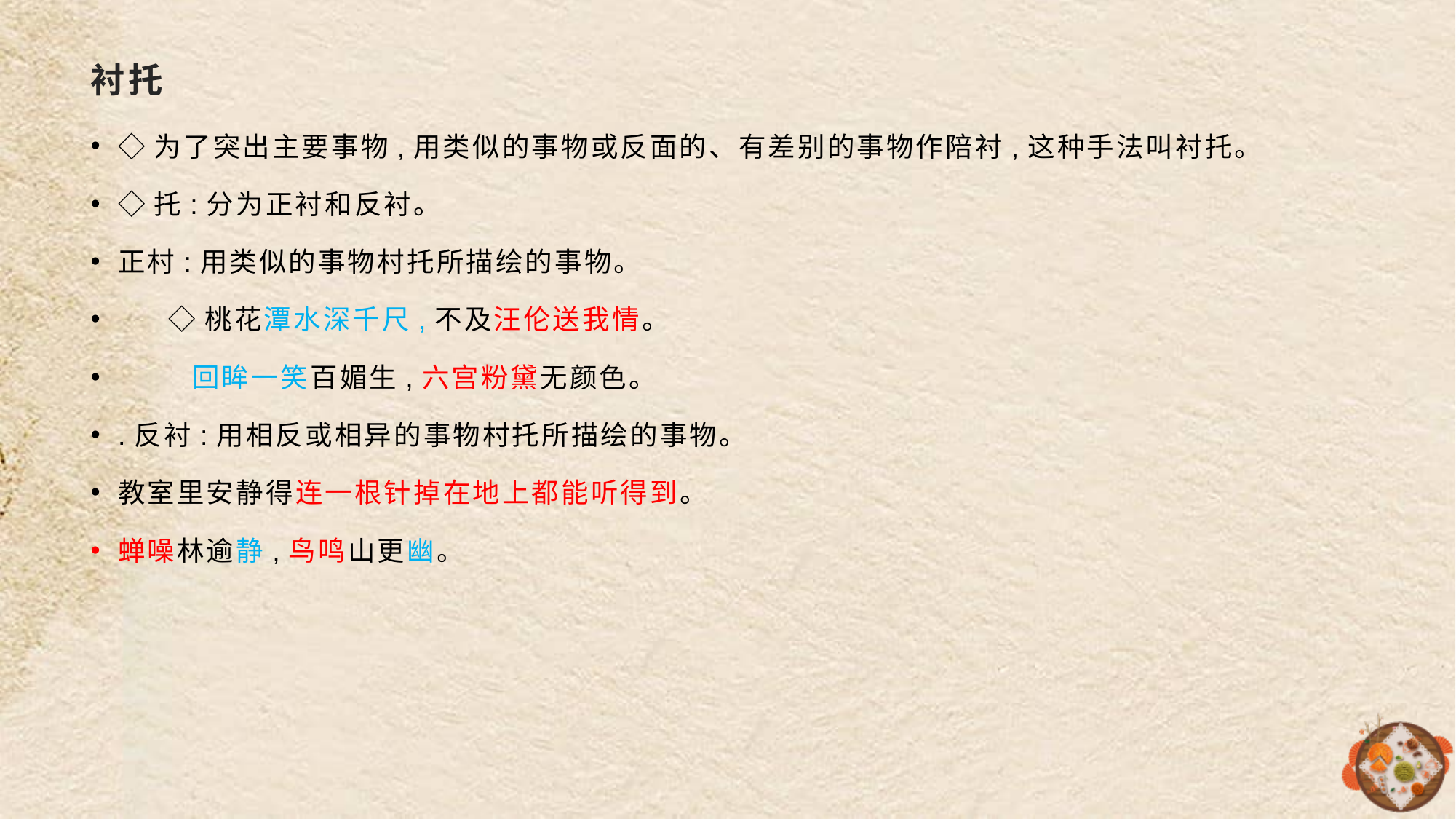

# 衬托
◇为了突出主要事物,用类似的事物或反面的、有差别的事物作陪衬,这种手法叫衬托。
◇托:分为正衬和反衬。
正村:用类似的事物村托所描绘的事物。
      ◇桃花潭水深千尺,不及汪伦送我情。
        回眸一笑百媚生,六宫粉黛无颜色。
.反衬:用相反或相异的事物村托所描绘的事物。
教室里安静得连一根针掉在地上都能听得到。
蝉噪林逾静,鸟鸣山更幽。